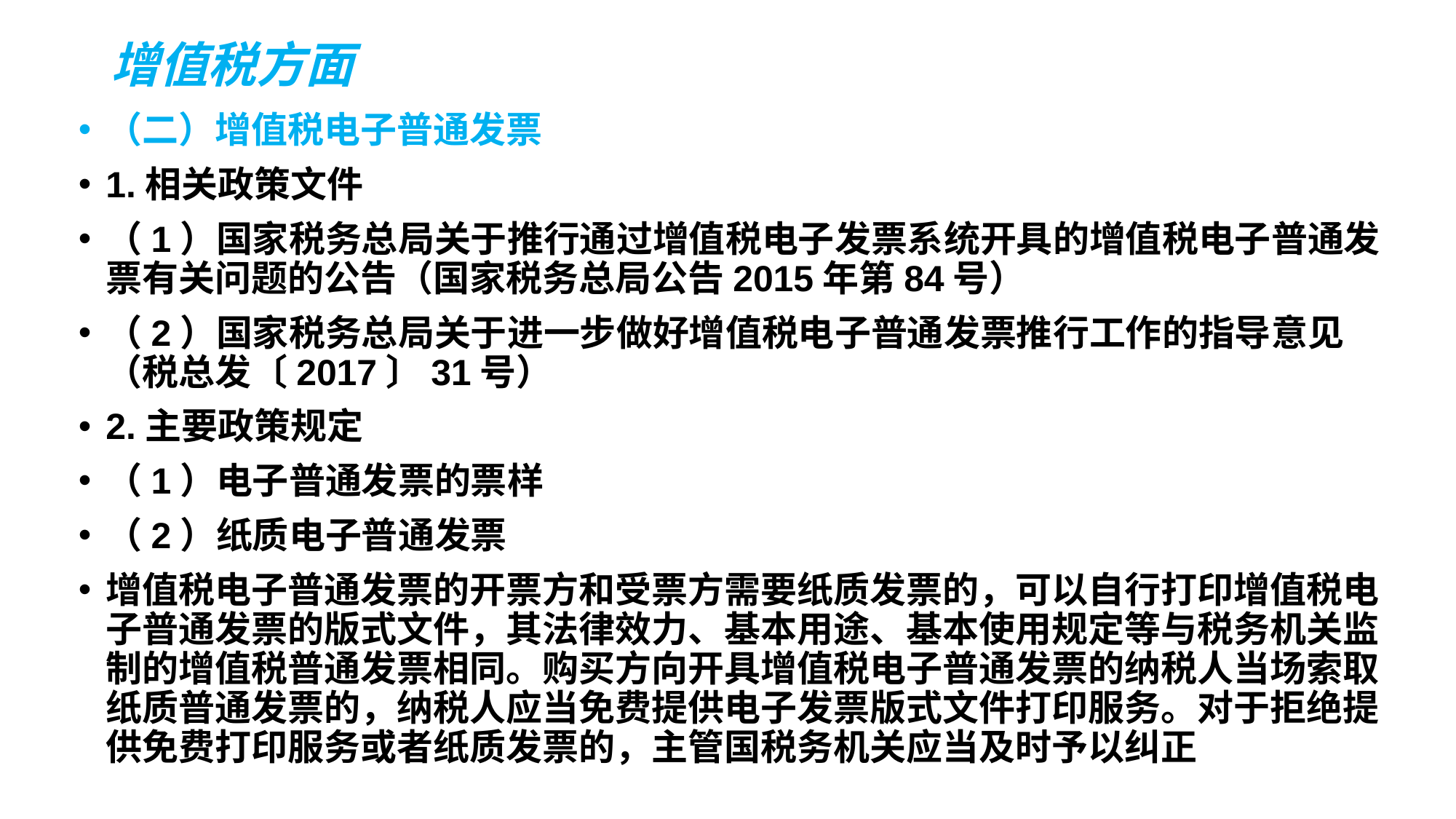

# 增值税方面
（二）增值税电子普通发票
1.相关政策文件
（1）国家税务总局关于推行通过增值税电子发票系统开具的增值税电子普通发票有关问题的公告（国家税务总局公告2015年第84号）
（2）国家税务总局关于进一步做好增值税电子普通发票推行工作的指导意见（税总发〔2017〕31号）
2.主要政策规定
（1）电子普通发票的票样
（2）纸质电子普通发票
增值税电子普通发票的开票方和受票方需要纸质发票的，可以自行打印增值税电子普通发票的版式文件，其法律效力、基本用途、基本使用规定等与税务机关监制的增值税普通发票相同。购买方向开具增值税电子普通发票的纳税人当场索取纸质普通发票的，纳税人应当免费提供电子发票版式文件打印服务。对于拒绝提供免费打印服务或者纸质发票的，主管国税务机关应当及时予以纠正